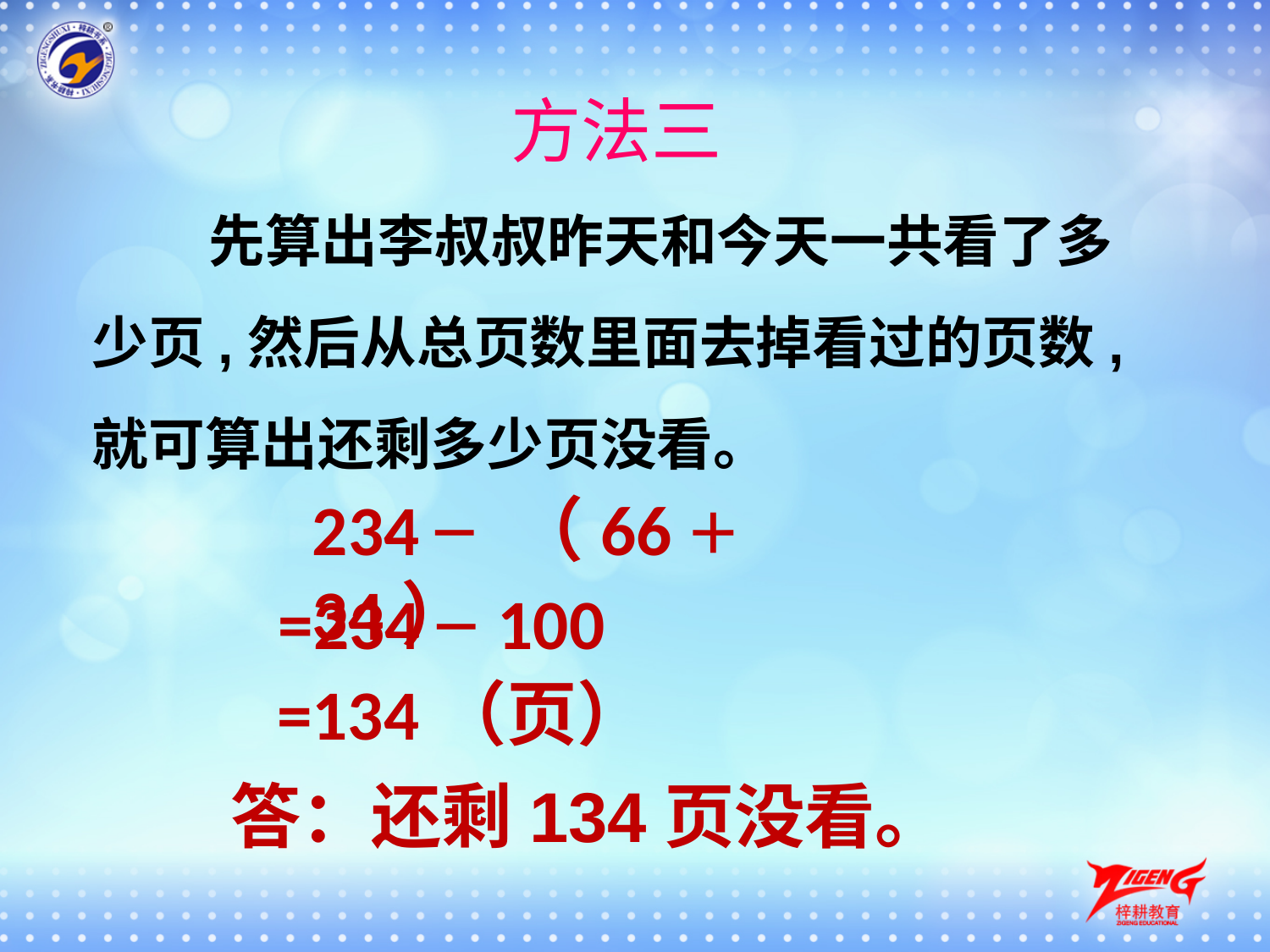

# 方法三
        先算出李叔叔昨天和今天一共看了多少页,然后从总页数里面去掉看过的页数,就可算出还剩多少页没看。
234 – （66 + 34）
=234 – 100
 =134（页）
 答：还剩134页没看。